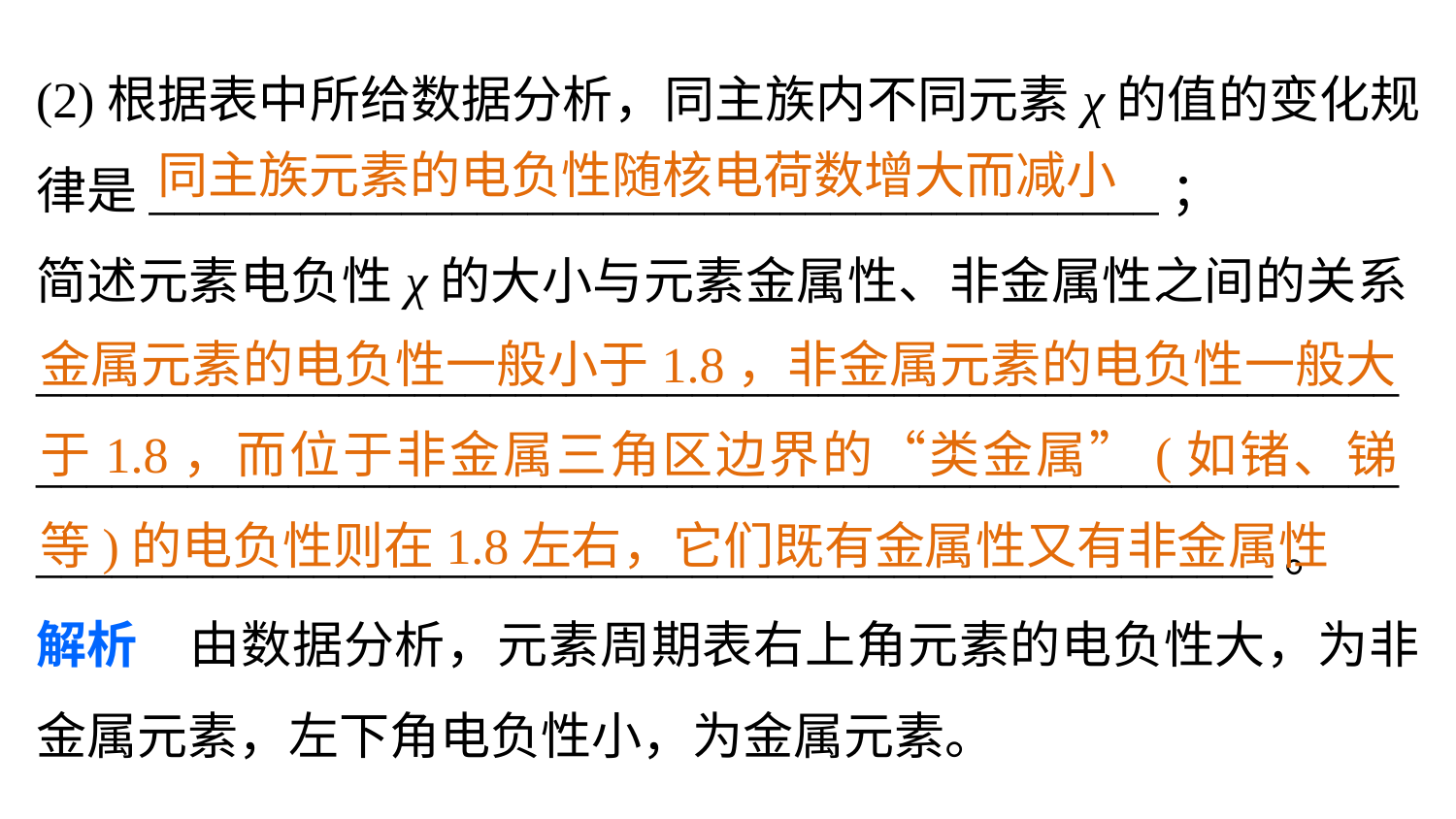

(2)根据表中所给数据分析，同主族内不同元素χ的值的变化规律是________________________________________；
简述元素电负性χ的大小与元素金属性、非金属性之间的关系_____________________________________________________________________________________________________________________________________________________________。
解析　由数据分析，元素周期表右上角元素的电负性大，为非金属元素，左下角电负性小，为金属元素。
同主族元素的电负性随核电荷数增大而减小
金属元素的电负性一般小于1.8，非金属元素的电负性一般大于1.8，而位于非金属三角区边界的“类金属”(如锗、锑等)的电负性则在1.8左右，它们既有金属性又有非金属性